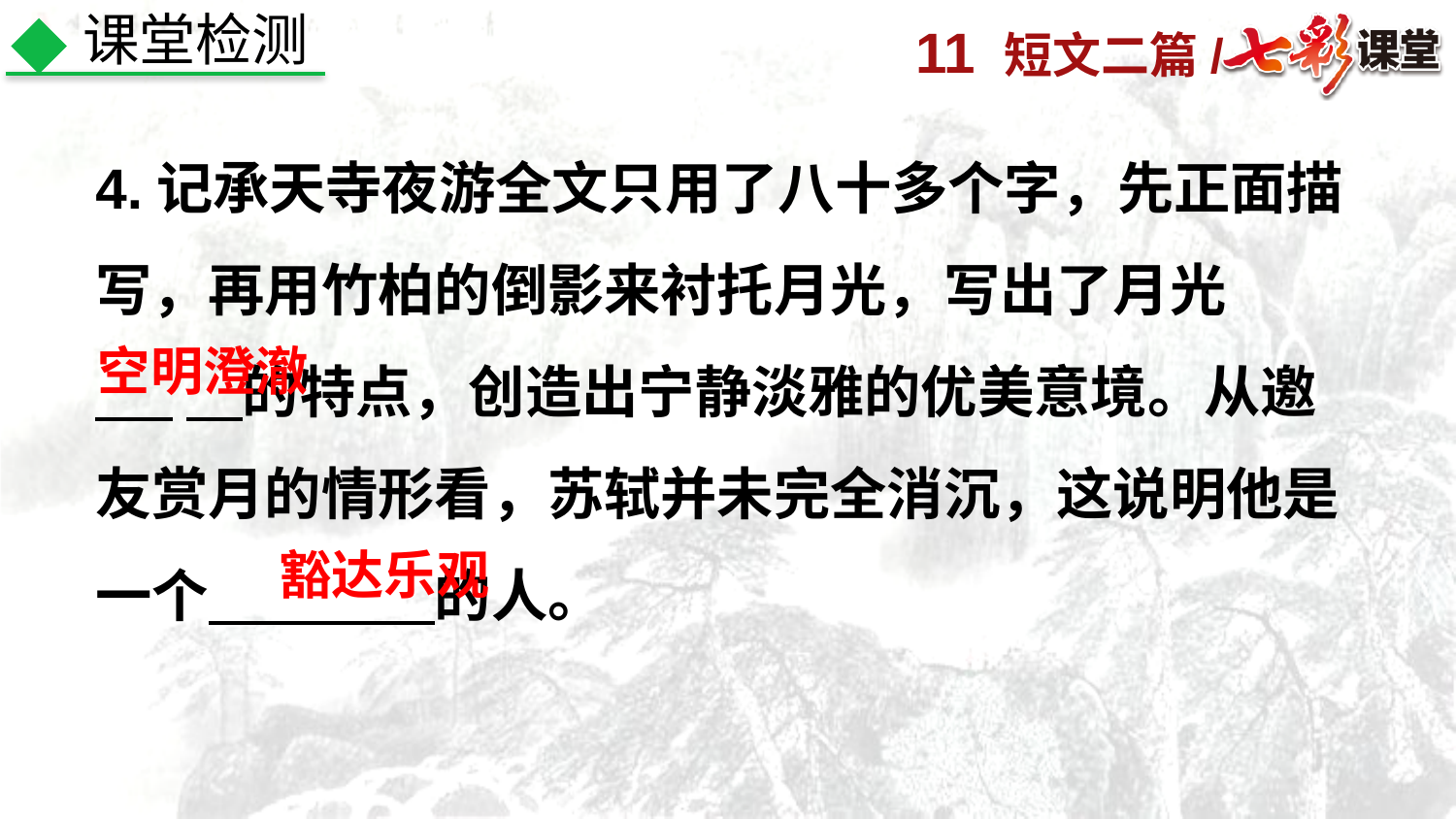

课堂检测

4.记承天寺夜游全文只用了八十多个字，先正面描写，再用竹柏的倒影来衬托月光，写出了月光
      　的特点，创造出宁静淡雅的优美意境。从邀友赏月的情形看，苏轼并未完全消沉，这说明他是一个　　　　的人。
空明澄澈
豁达乐观